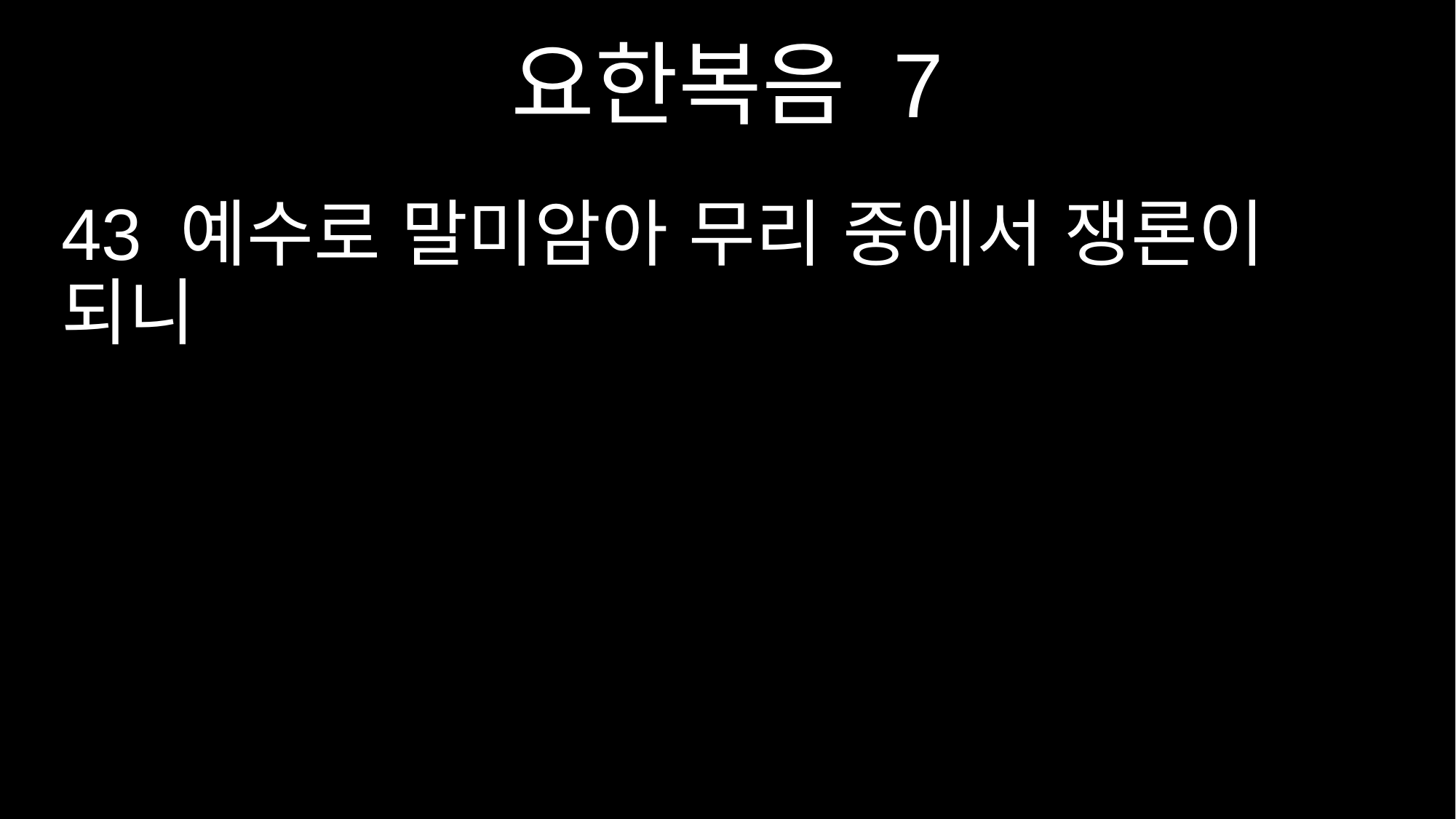

요한복음 7
43 예수로 말미암아 무리 중에서 쟁론이 되니